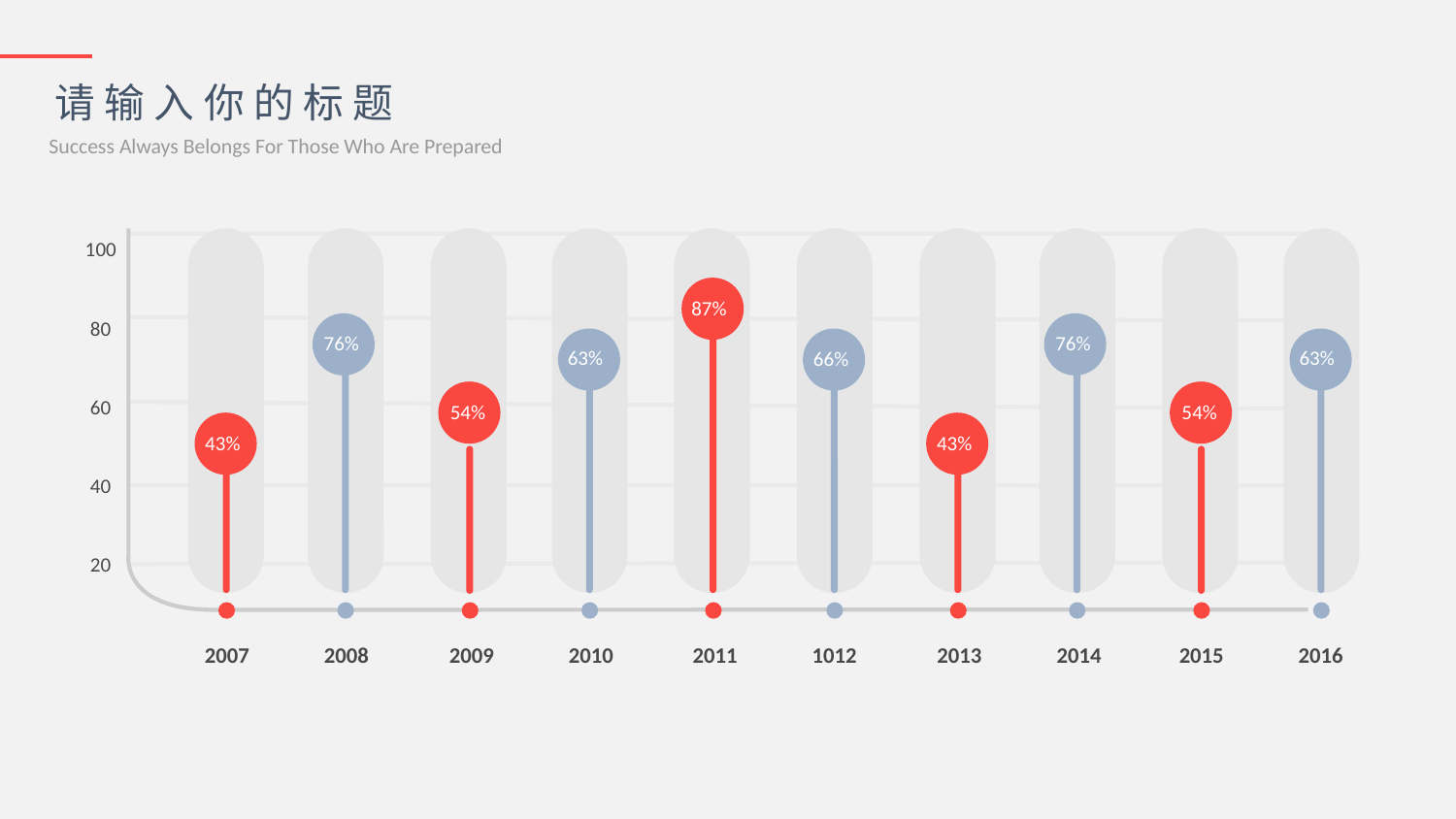

请输入你的标题
Success Always Belongs For Those Who Are Prepared

100

87%

80

76%
76%
63%
63%

66%

60
54%
54%

43%
43%

40

20

2007
2008
2009
2010
2011
1012
2013
2014
2015
2016